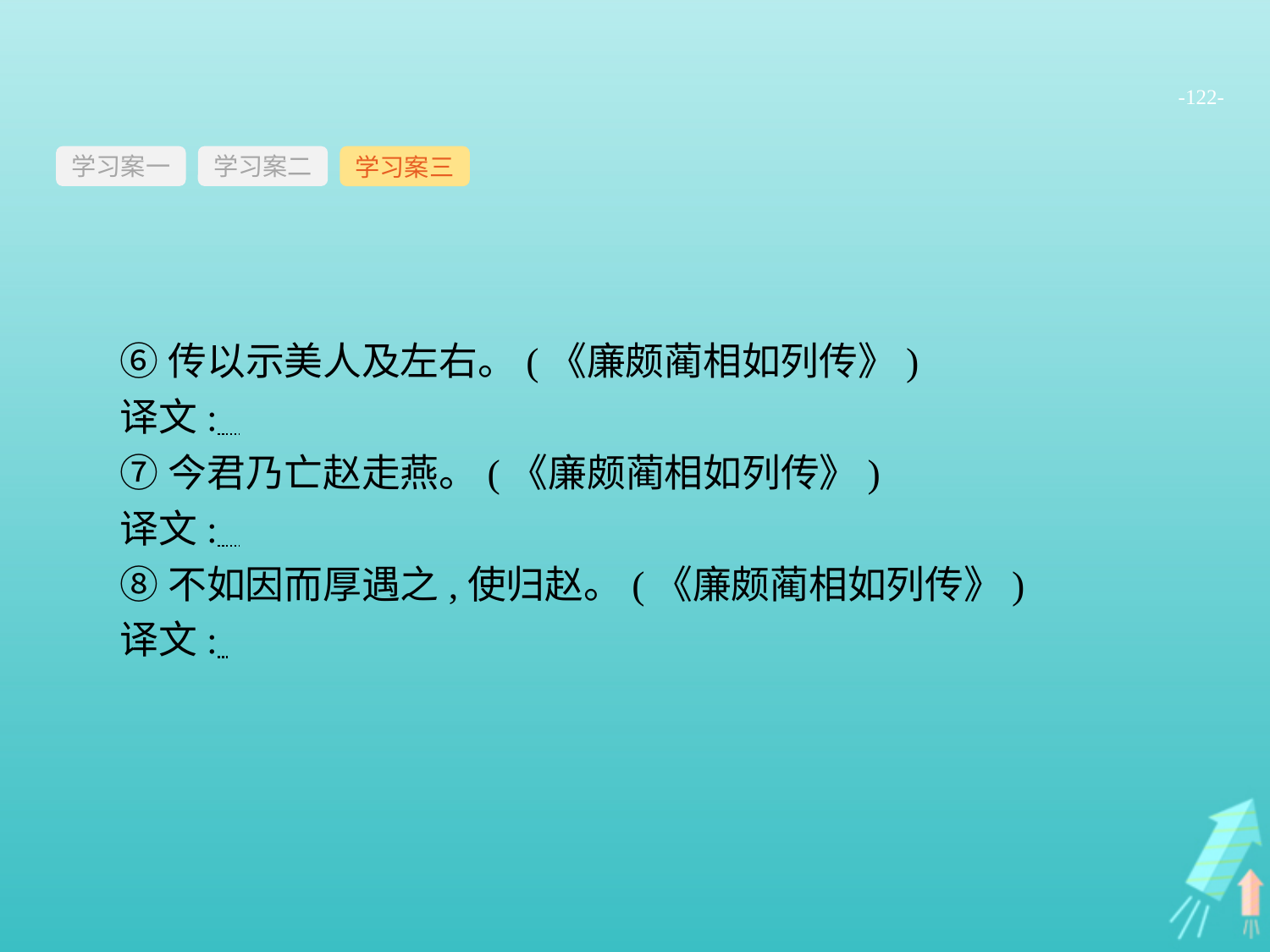

-122-
学习案一
学习案三
学习案二
⑥传以示美人及左右。(《廉颇蔺相如列传》)
译文:
⑦今君乃亡赵走燕。(《廉颇蔺相如列传》)
译文:
⑧不如因而厚遇之,使归赵。(《廉颇蔺相如列传》)
译文: